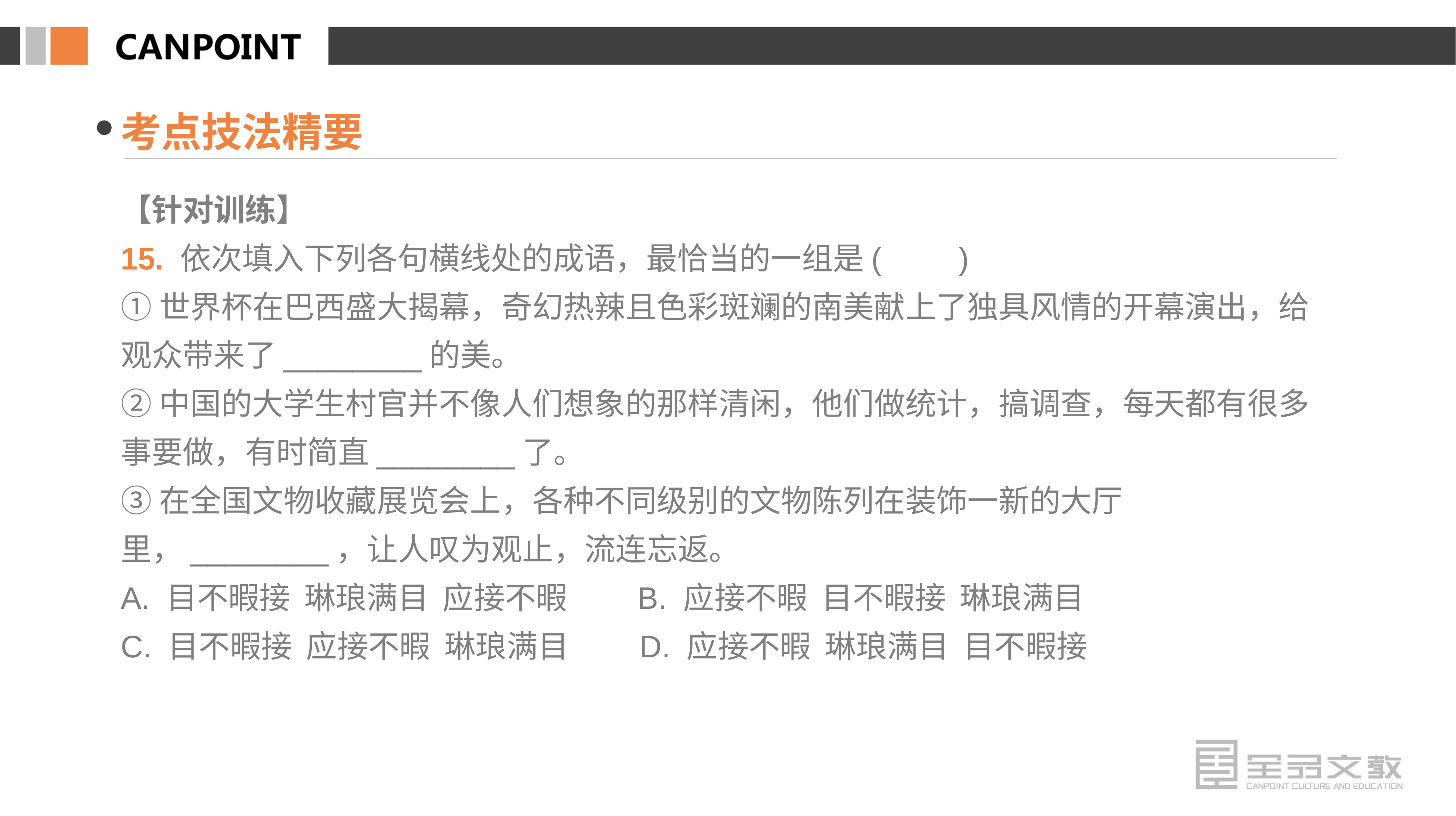

考点技法精要

【针对训练】
15. 依次填入下列各句横线处的成语，最恰当的一组是(　　)
①世界杯在巴西盛大揭幕，奇幻热辣且色彩斑斓的南美献上了独具风情的开幕演出，给观众带来了________的美。
②中国的大学生村官并不像人们想象的那样清闲，他们做统计，搞调查，每天都有很多事要做，有时简直________了。
③在全国文物收藏展览会上，各种不同级别的文物陈列在装饰一新的大厅里，________，让人叹为观止，流连忘返。
A. 目不暇接  琳琅满目  应接不暇         B. 应接不暇  目不暇接  琳琅满目
C. 目不暇接  应接不暇  琳琅满目         D. 应接不暇  琳琅满目  目不暇接